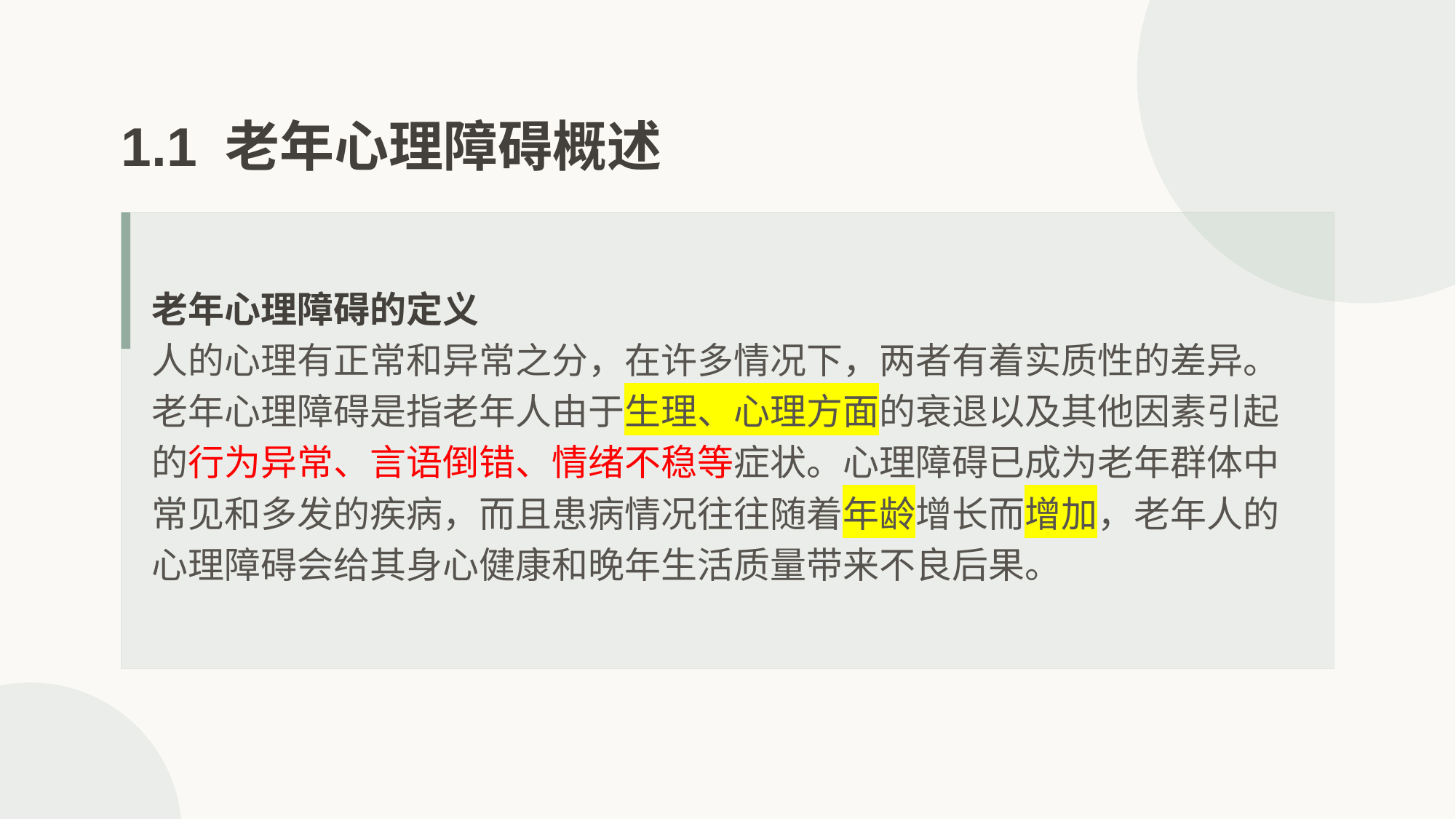

1.1 老年心理障碍概述

老年心理障碍的定义
人的心理有正常和异常之分，在许多情况下，两者有着实质性的差异。老年心理障碍是指老年人由于生理、心理方面的衰退以及其他因素引起的行为异常、言语倒错、情绪不稳等症状。心理障碍已成为老年群体中常见和多发的疾病，而且患病情况往往随着年龄增长而增加，老年人的心理障碍会给其身心健康和晚年生活质量带来不良后果。